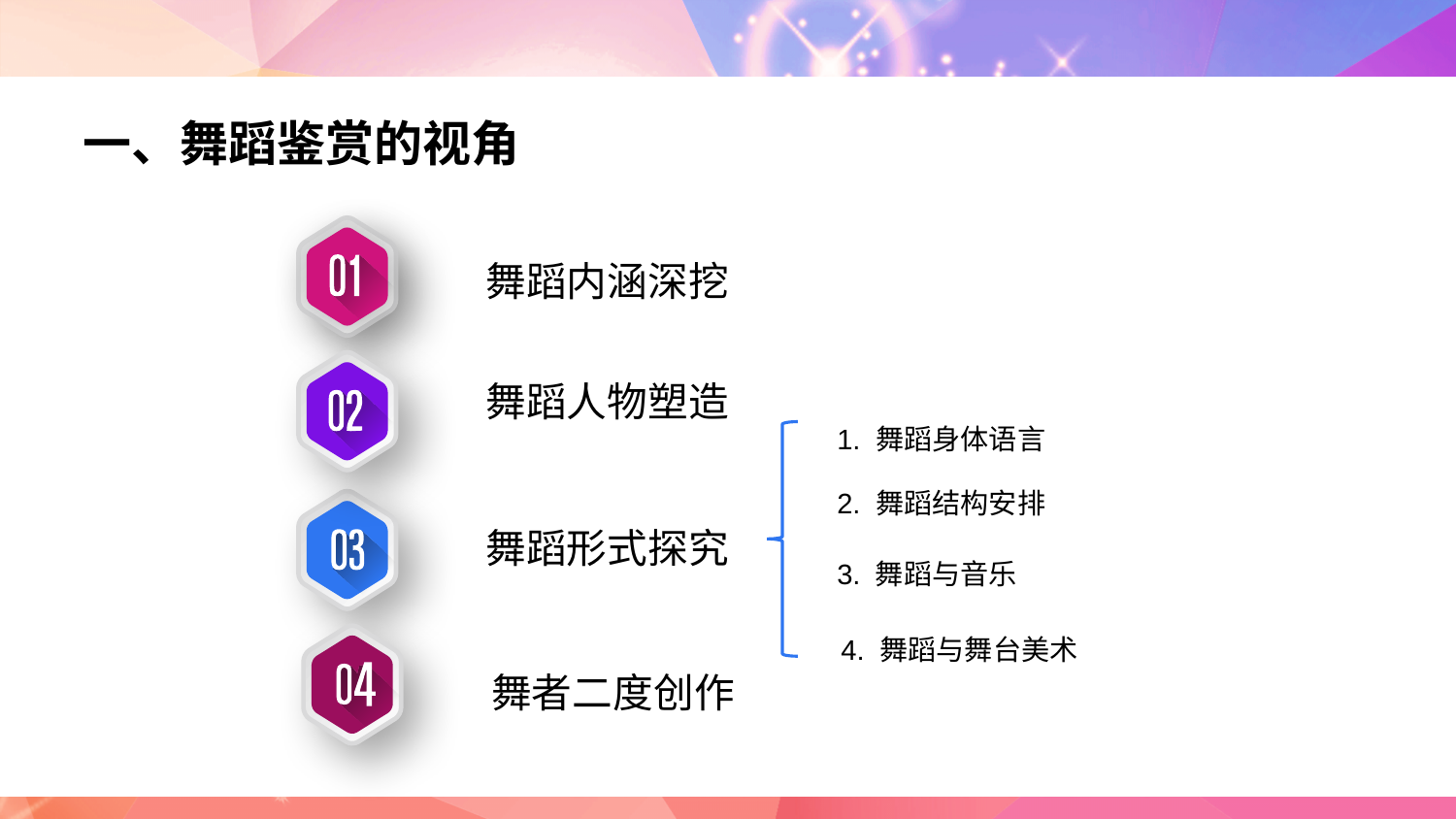

一、舞蹈鉴赏的视角

舞蹈内涵深挖

舞蹈人物塑造
1. 舞蹈身体语言

2. 舞蹈结构安排

舞蹈形式探究
3. 舞蹈与音乐

4. 舞蹈与舞台美术
舞者二度创作